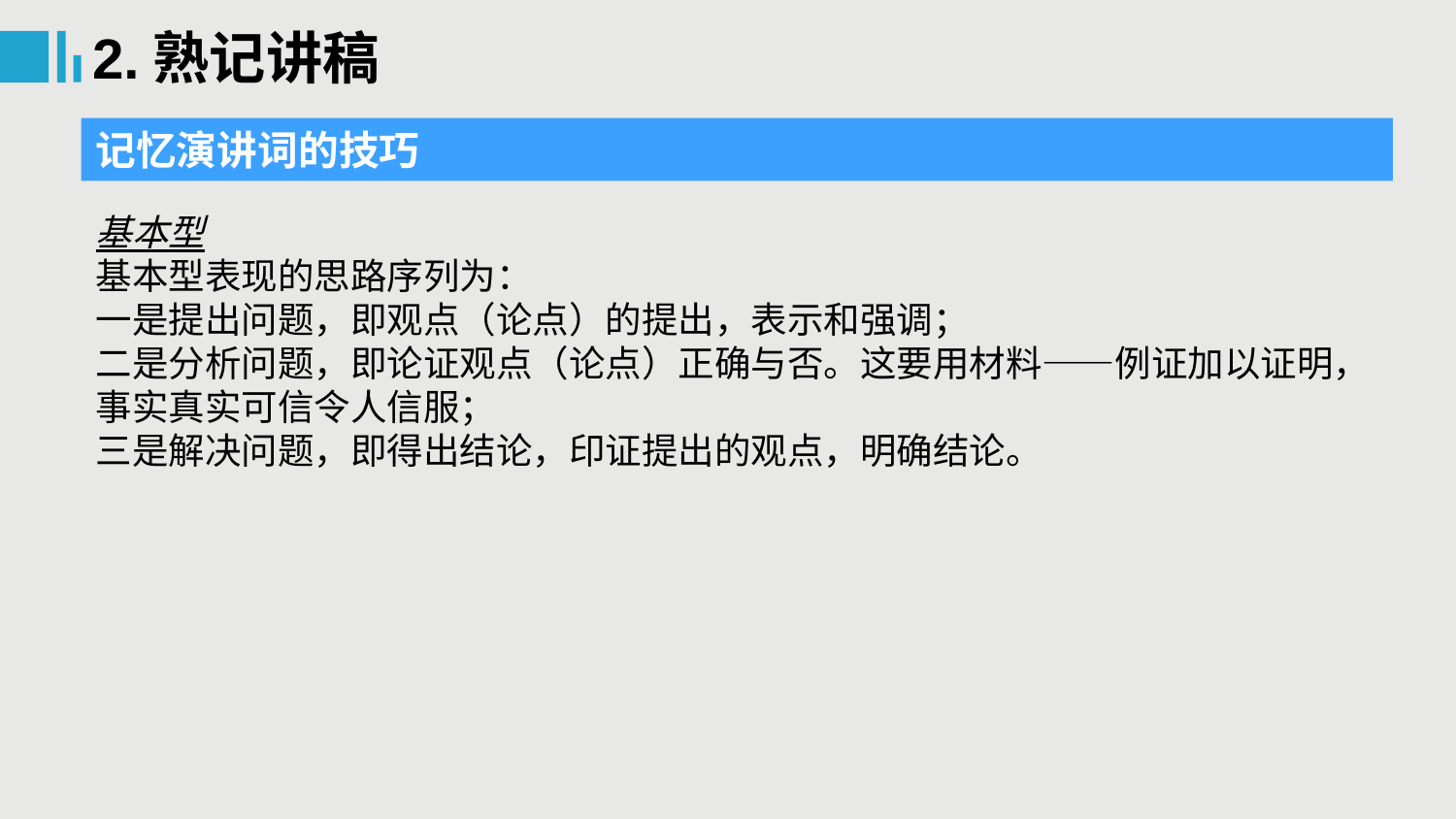

2.熟记讲稿

记忆演讲词的技巧
基本型
基本型表现的思路序列为：
一是提出问题，即观点（论点）的提出，表示和强调；
二是分析问题，即论证观点（论点）正确与否。这要用材料——例证加以证明，事实真实可信令人信服；
三是解决问题，即得出结论，印证提出的观点，明确结论。